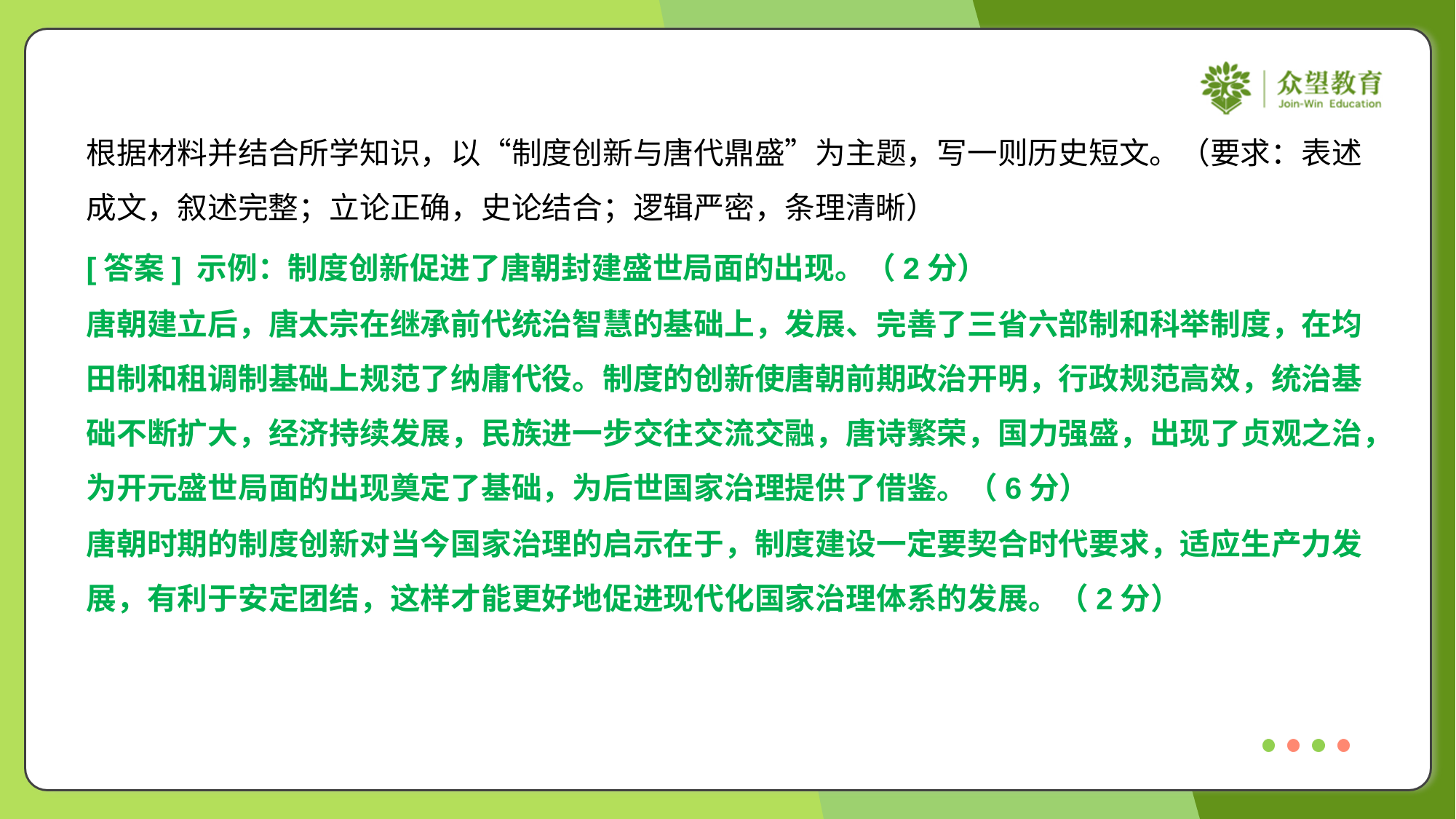

根据材料并结合所学知识，以“制度创新与唐代鼎盛”为主题，写一则历史短文。（要求：表述
成文，叙述完整；立论正确，史论结合；逻辑严密，条理清晰）
[答案] 示例：制度创新促进了唐朝封建盛世局面的出现。（2分）
唐朝建立后，唐太宗在继承前代统治智慧的基础上，发展、完善了三省六部制和科举制度，在均
田制和租调制基础上规范了纳庸代役。制度的创新使唐朝前期政治开明，行政规范高效，统治基
础不断扩大，经济持续发展，民族进一步交往交流交融，唐诗繁荣，国力强盛，出现了贞观之治，
为开元盛世局面的出现奠定了基础，为后世国家治理提供了借鉴。（6分）
唐朝时期的制度创新对当今国家治理的启示在于，制度建设一定要契合时代要求，适应生产力发
展，有利于安定团结，这样才能更好地促进现代化国家治理体系的发展。（2分）